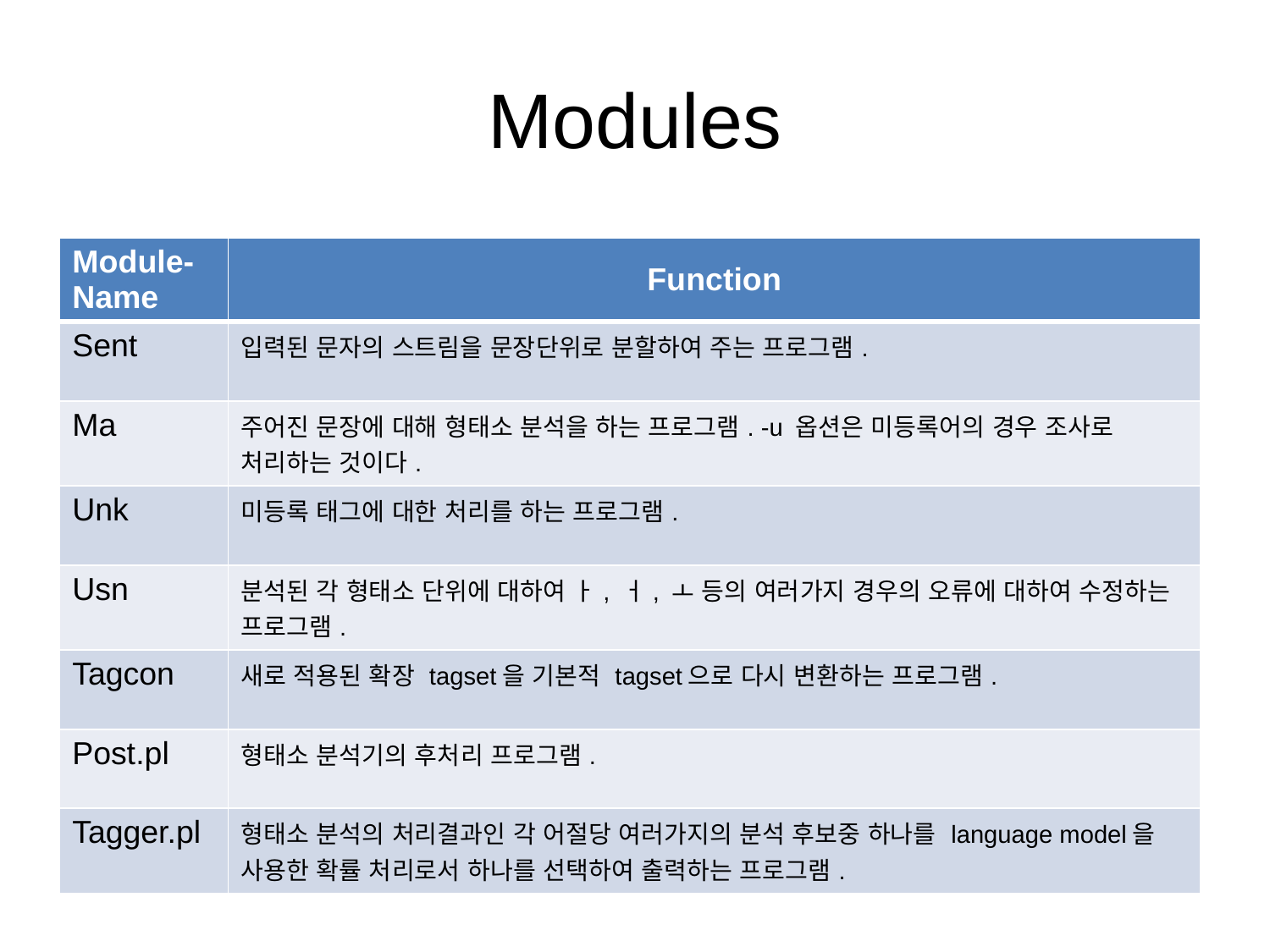

# Modules
| Module- Name | Function |
| --- | --- |
| Sent | 입력된 문자의 스트림을 문장단위로 분할하여 주는 프로그램. |
| Ma | 주어진 문장에 대해 형태소 분석을 하는 프로그램. -u 옵션은 미등록어의 경우 조사로 처리하는 것이다. |
| Unk | 미등록 태그에 대한 처리를 하는 프로그램. |
| Usn | 분석된 각 형태소 단위에 대하여 ㅏ, ㅓ, ㅗ 등의 여러가지 경우의 오류에 대하여 수정하는 프로그램. |
| Tagcon | 새로 적용된 확장 tagset을 기본적 tagset으로 다시 변환하는 프로그램. |
| Post.pl | 형태소 분석기의 후처리 프로그램. |
| Tagger.pl | 형태소 분석의 처리결과인 각 어절당 여러가지의 분석 후보중 하나를 language model을 사용한 확률 처리로서 하나를 선택하여 출력하는 프로그램. |